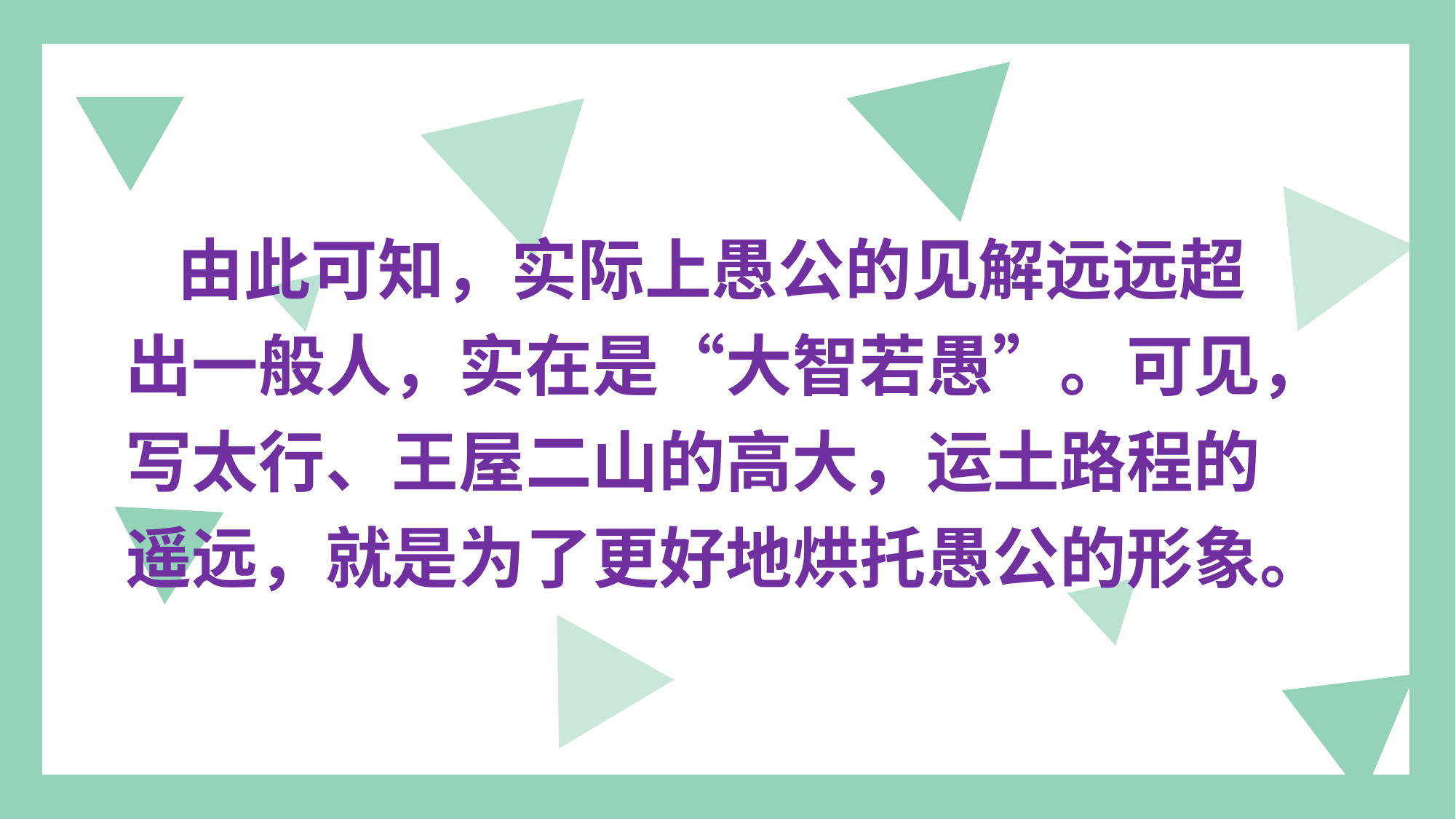

由此可知，实际上愚公的见解远远超出一般人，实在是“大智若愚”。可见，写太行、王屋二山的高大，运土路程的遥远，就是为了更好地烘托愚公的形象。